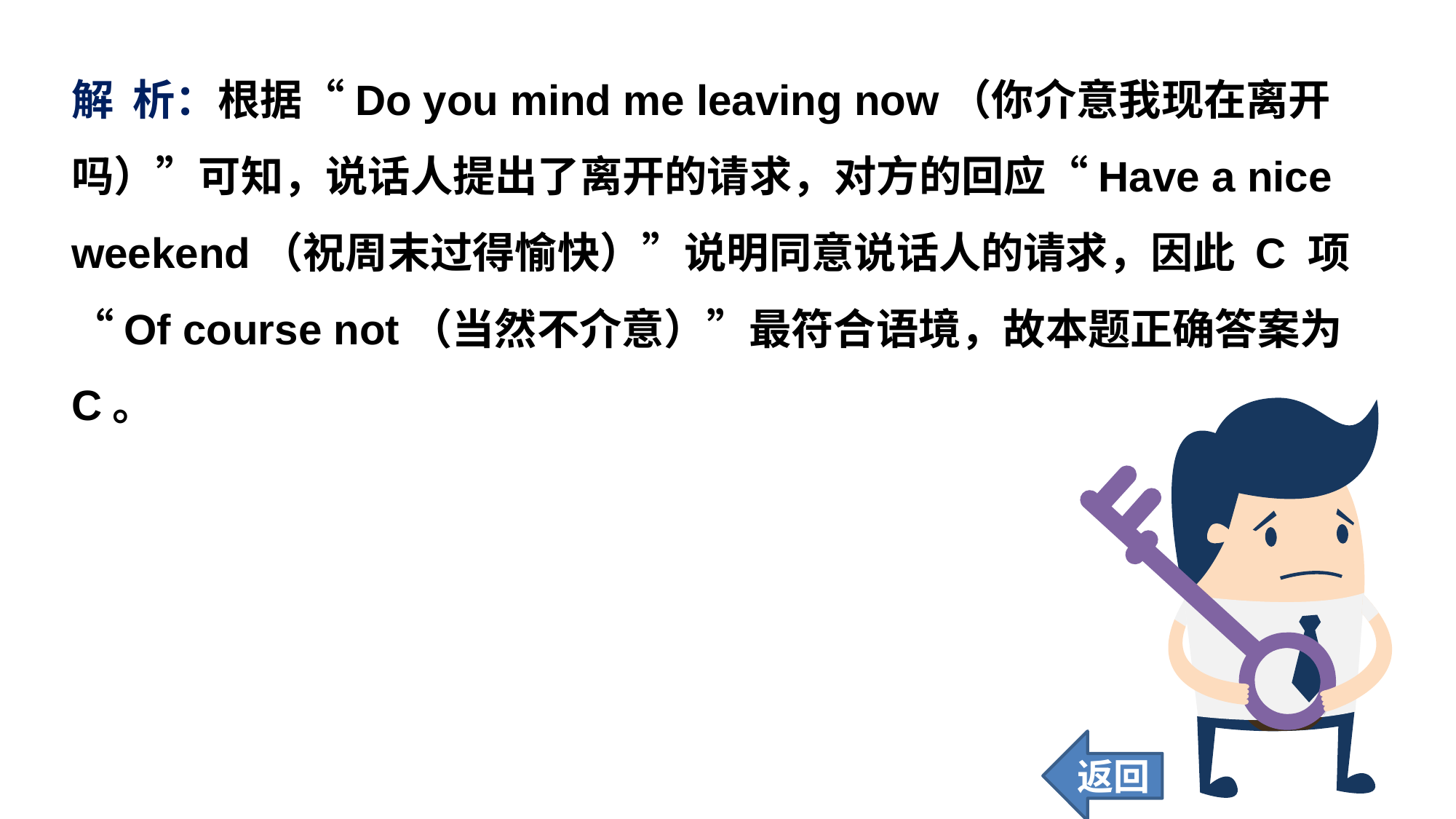

解  析：根据“Do you mind me leaving now（你介意我现在离开吗）”可知，说话人提出了离开的请求，对方的回应“Have a nice weekend（祝周末过得愉快）”说明同意说话人的请求，因此 C 项“Of course not（当然不介意）”最符合语境，故本题正确答案为 C。

返回
122